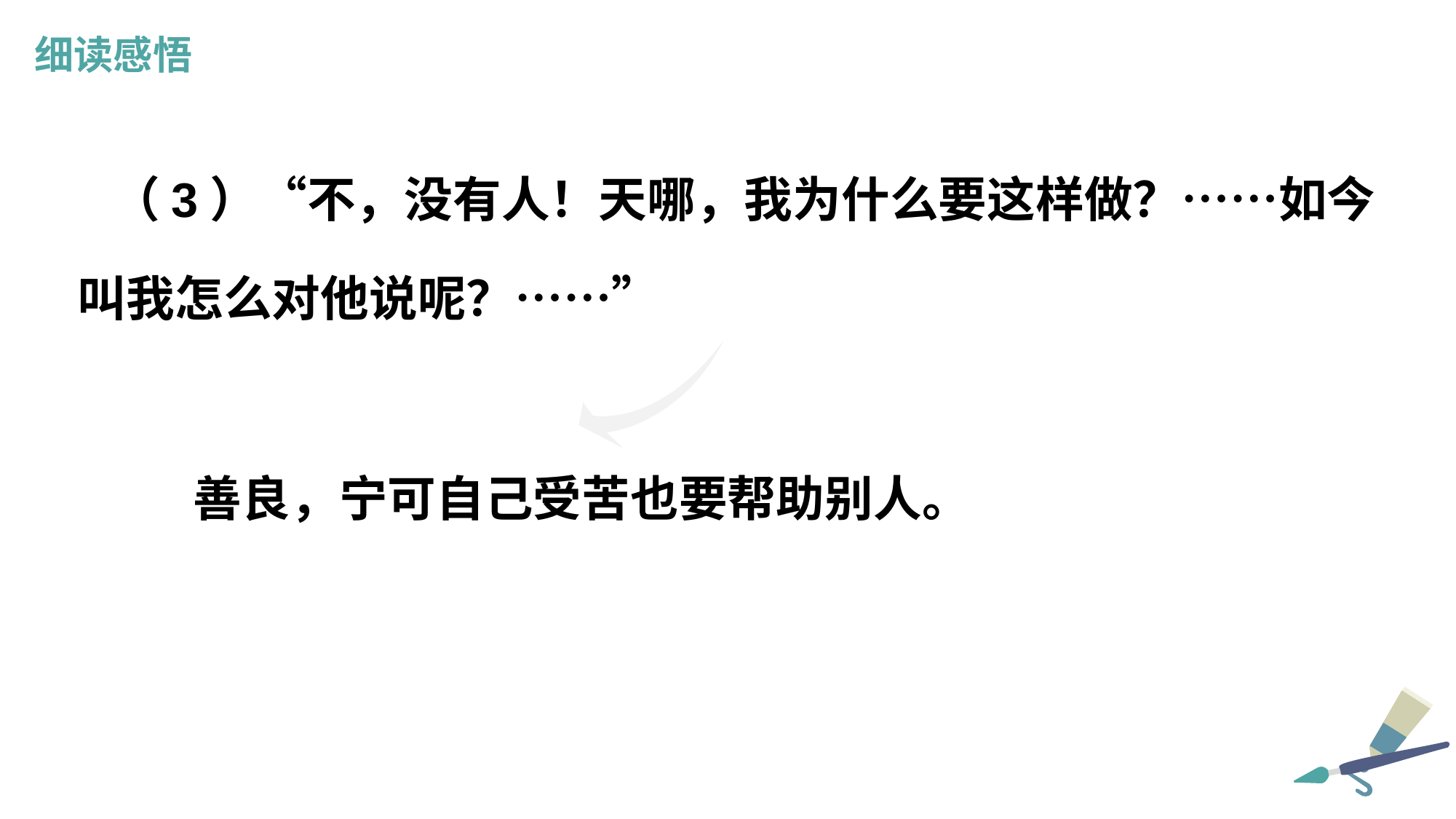

细读感悟
  （3）“不，没有人！天哪，我为什么要这样做？……如今叫我怎么对他说呢？……”

善良，宁可自己受苦也要帮助别人。